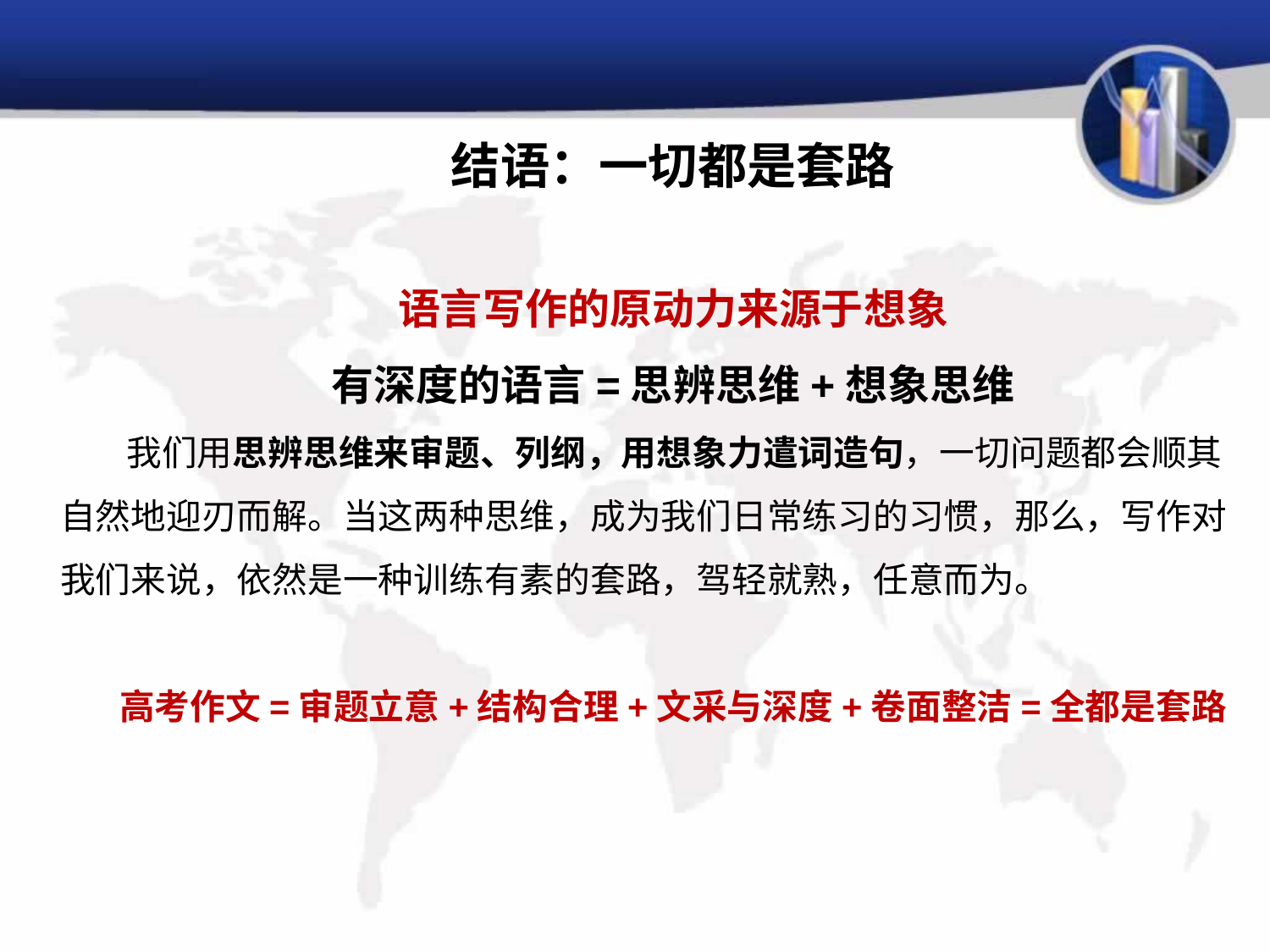

结语：一切都是套路

语言写作的原动力来源于想象
有深度的语言=思辨思维+想象思维
  我们用思辨思维来审题、列纲，用想象力遣词造句，一切问题都会顺其自然地迎刃而解。当这两种思维，成为我们日常练习的习惯，那么，写作对我们来说，依然是一种训练有素的套路，驾轻就熟，任意而为。

高考作文=审题立意+结构合理+文采与深度+卷面整洁=全都是套路